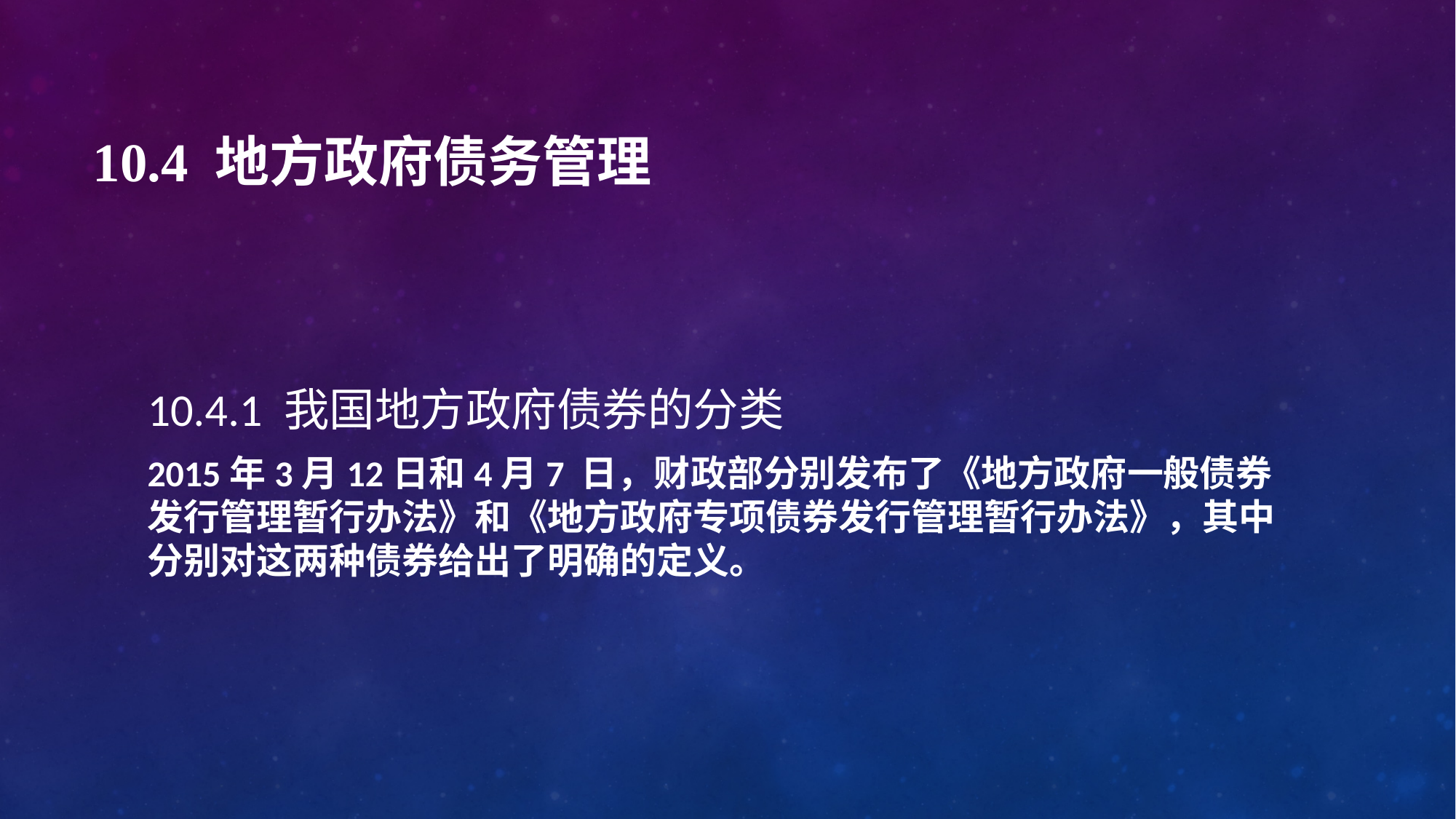

# 10.4 地方政府债务管理
10.4.1 我国地方政府债券的分类
2015年3月12日和4月7 日，财政部分别发布了《地方政府一般债券发行管理暂行办法》和《地方政府专项债券发行管理暂行办法》，其中分别对这两种债券给出了明确的定义。